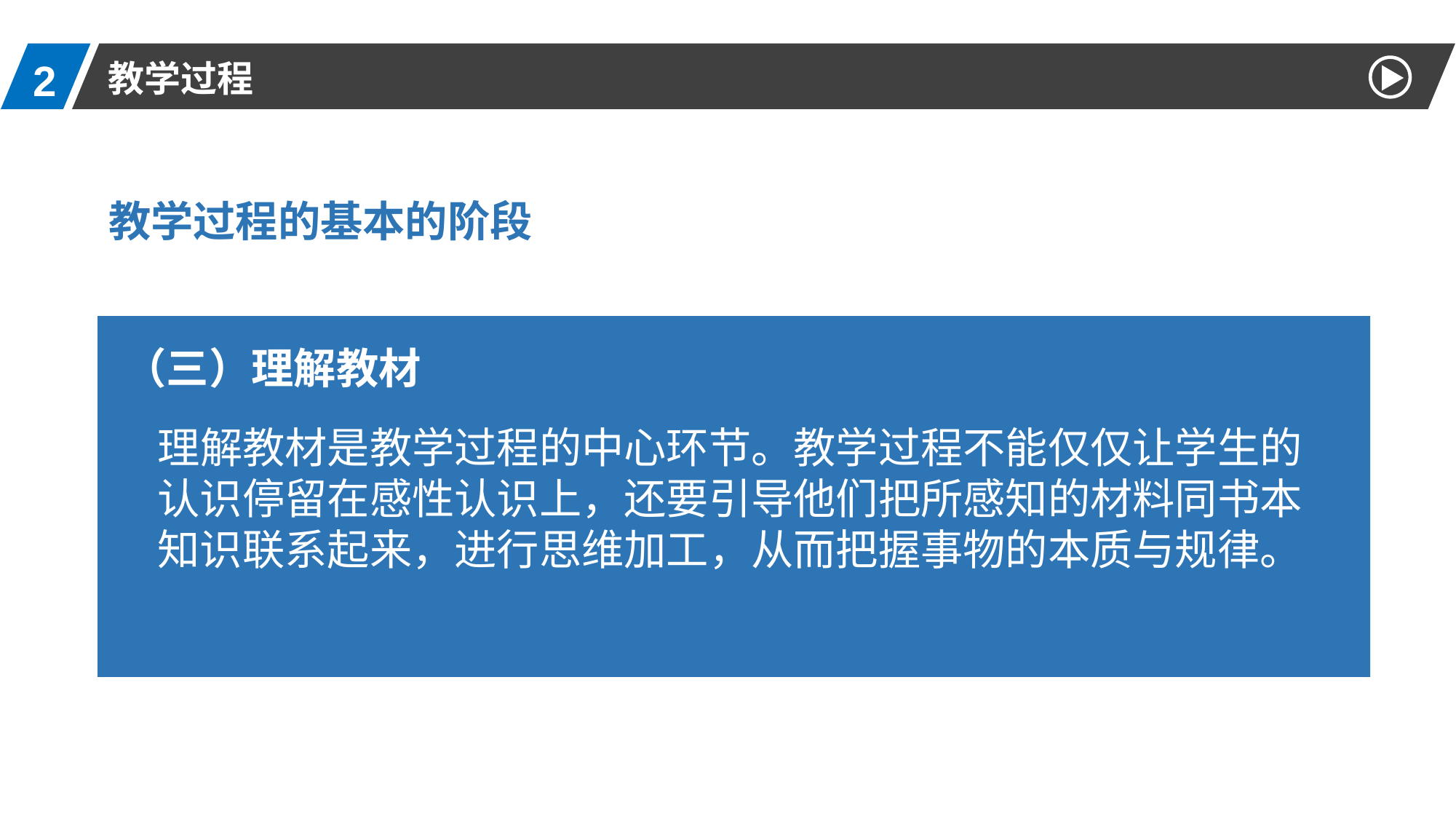

2
教学过程

教学过程的基本的阶段

（三）理解教材
理解教材是教学过程的中心环节。教学过程不能仅仅让学生的认识停留在感性认识上，还要引导他们把所感知的材料同书本知识联系起来，进行思维加工，从而把握事物的本质与规律。